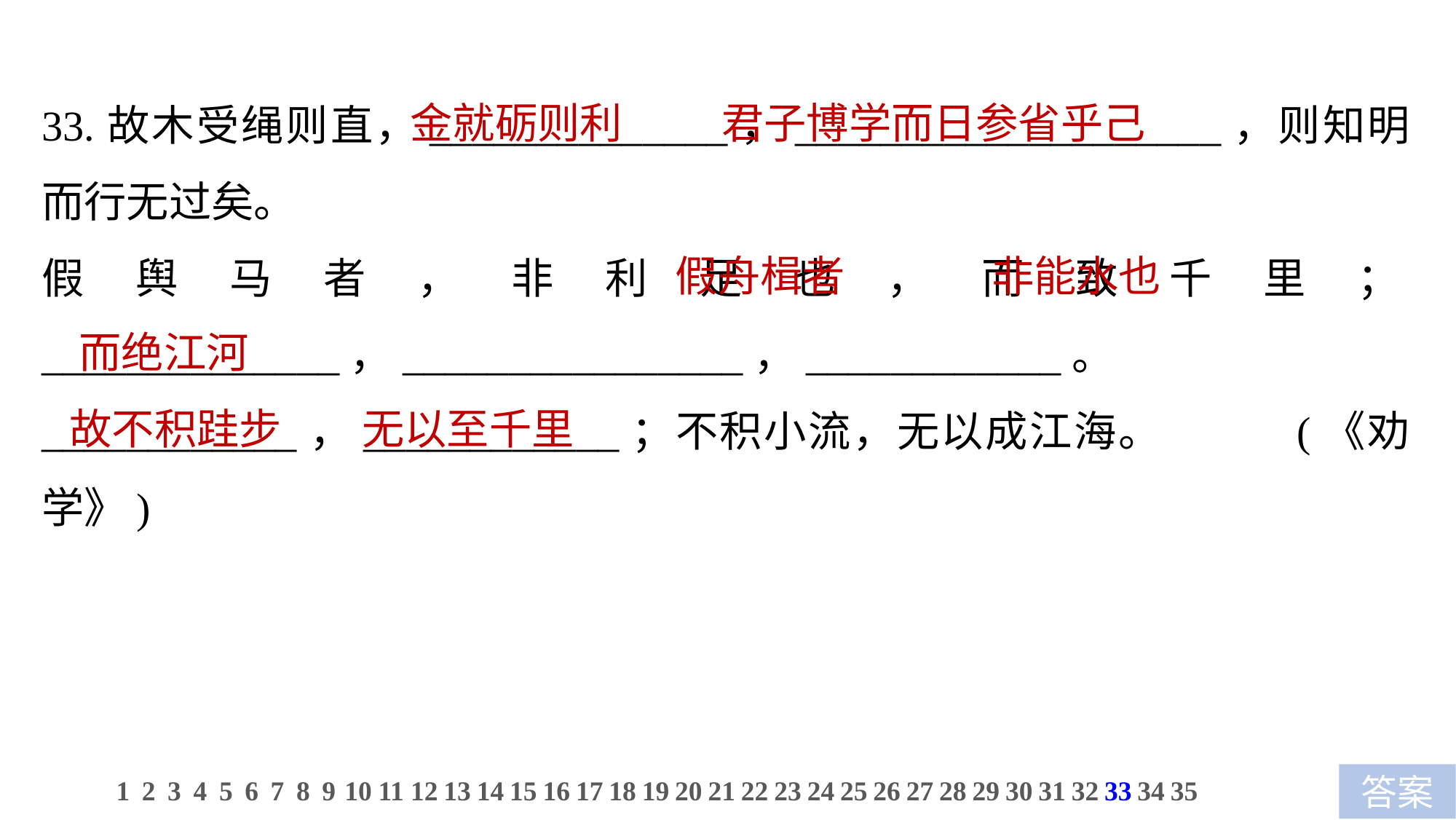

33.故木受绳则直，______________，____________________，则知明而行无过矣。
假舆马者，非利足也，而致千里；______________，________________，____________。
____________，____________；不积小流，无以成江海。           (《劝学》)
                                      金就砺则利　      君子博学而日参省乎己

                                                                  假舟楫者　           非能水也
   而绝江河
  故不积跬步　    无以至千里
1
2
3
4
5
6
7
8
9
10
11
12
13
14
15
16
17
18
19
20
21
22
23
24
25
26
27
28
29
30
31
32
33
34
35
答案